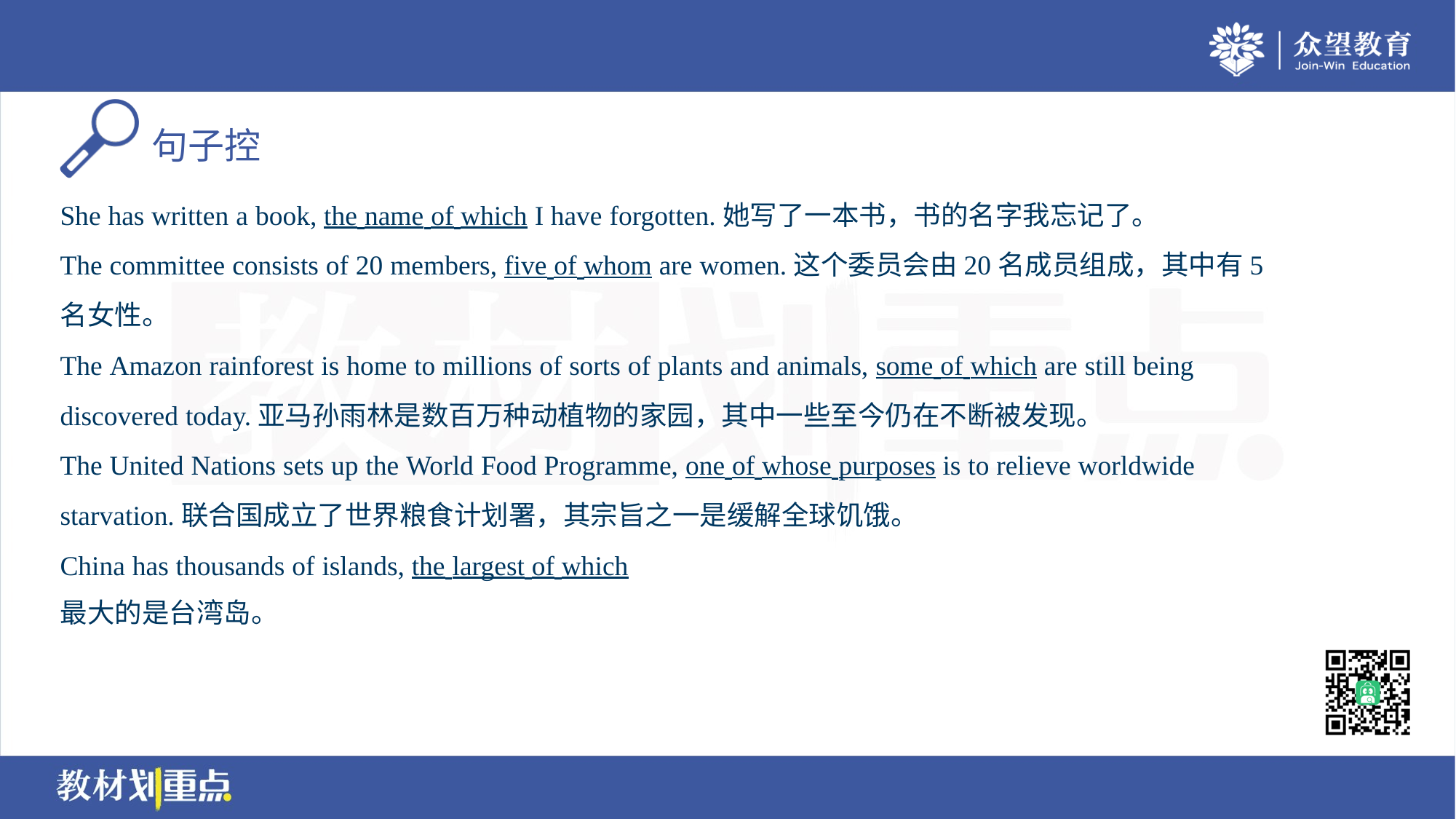

She has written a book, the name of which I have forgotten.她写了一本书，书的名字我忘记了。
The committee consists of 20 members, five of whom are women.这个委员会由20名成员组成，其中有5
名女性。
The Amazon rainforest is home to millions of sorts of plants and animals, some of which are still being
discovered today.亚马孙雨林是数百万种动植物的家园，其中一些至今仍在不断被发现。
The United Nations sets up the World Food Programme, one of whose purposes is to relieve worldwide
starvation.联合国成立了世界粮食计划署，其宗旨之一是缓解全球饥饿。
China has thousands of islands, the largest of which. .is Taiwan Island.中国有数千个岛屿，其中（面积）
最大的是台湾岛。